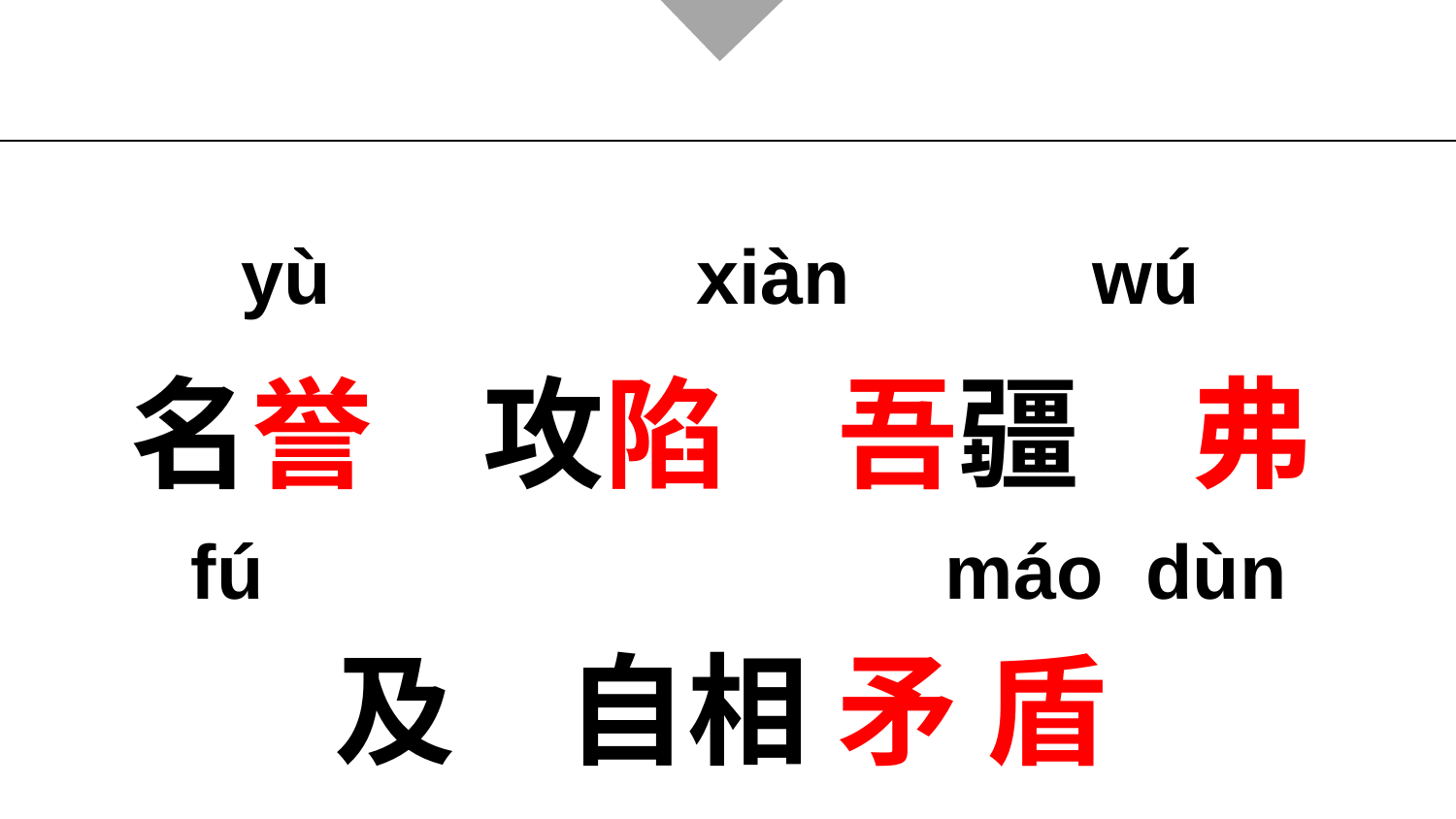

名誉    攻陷    吾疆    弗及    自相 矛 盾
yù
xiàn
wú
fú
máo  dùn